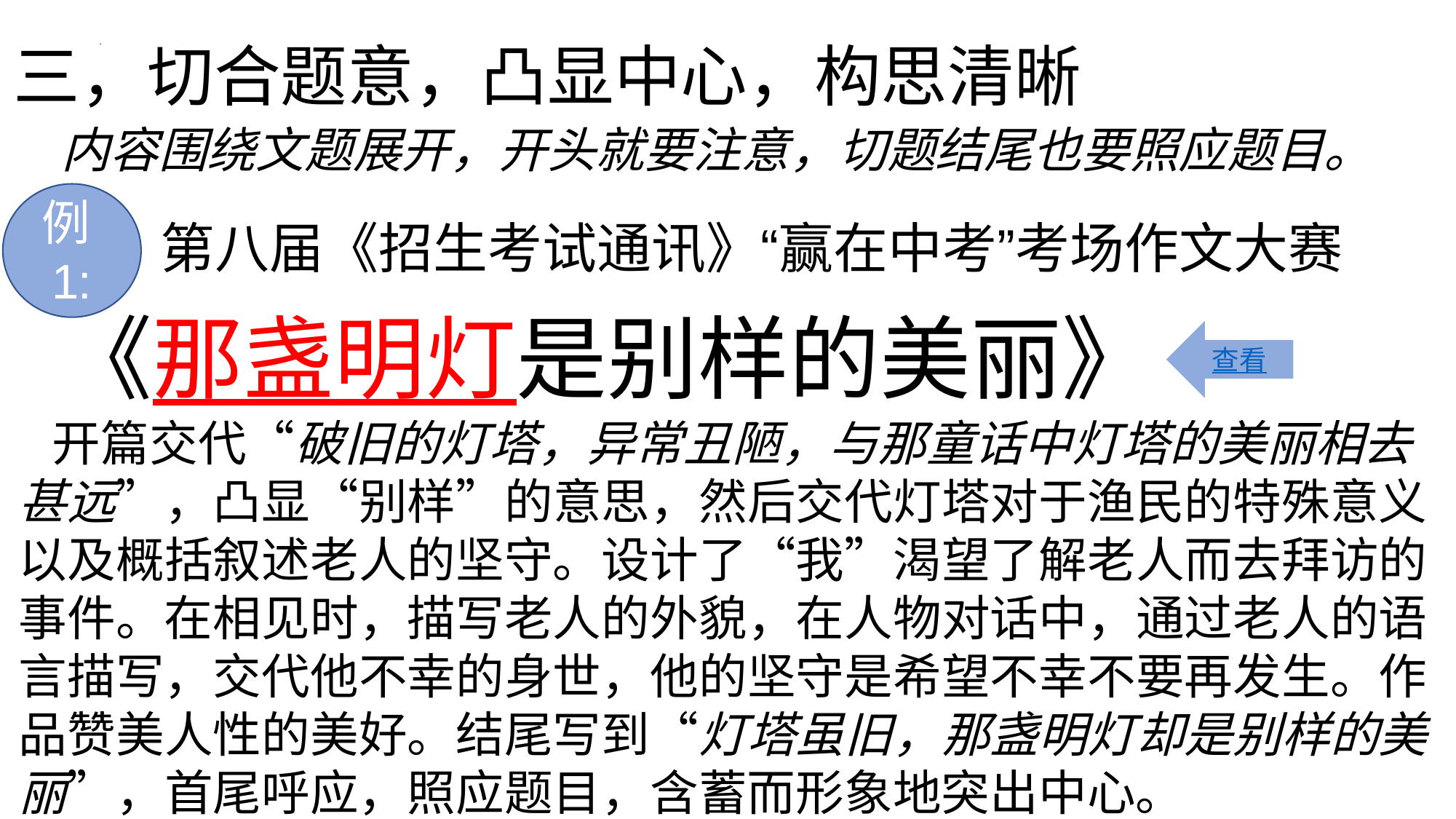

# 三，切合题意，凸显中心，构思清晰
内容围绕文题展开，开头就要注意，切题结尾也要照应题目。
第八届《招生考试通讯》“赢在中考”考场作文大赛
例1:
《那盏明灯是别样的美丽》
查看
  开篇交代“破旧的灯塔，异常丑陋，与那童话中灯塔的美丽相去甚远”，凸显“别样”的意思，然后交代灯塔对于渔民的特殊意义以及概括叙述老人的坚守。设计了“我”渴望了解老人而去拜访的事件。在相见时，描写老人的外貌，在人物对话中，通过老人的语言描写，交代他不幸的身世，他的坚守是希望不幸不要再发生。作品赞美人性的美好。结尾写到“灯塔虽旧，那盏明灯却是别样的美丽”，首尾呼应，照应题目，含蓄而形象地突出中心。